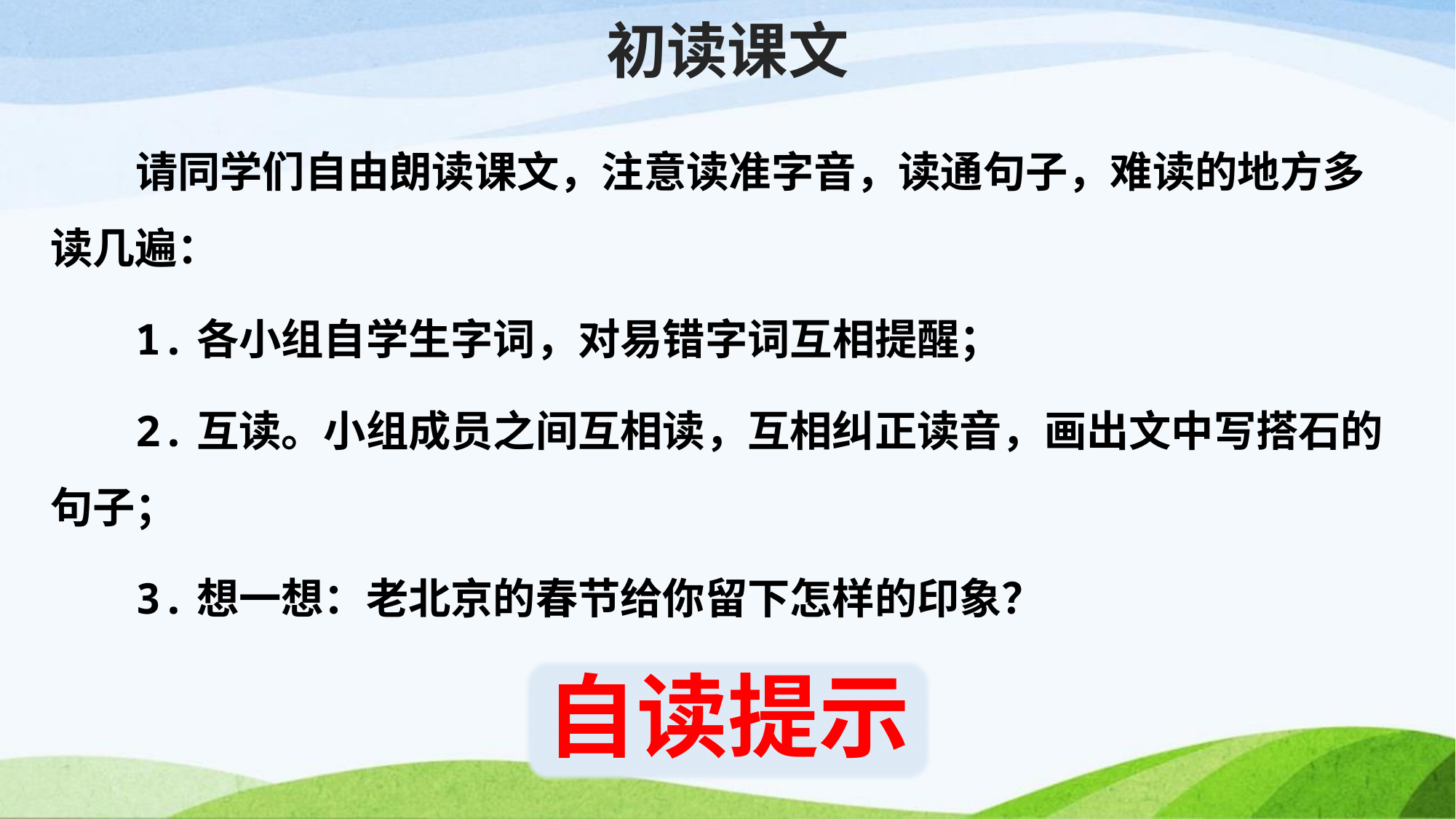

# 初读课文
请同学们自由朗读课文，注意读准字音，读通句子，难读的地方多读几遍：
1.各小组自学生字词，对易错字词互相提醒；
2.互读。小组成员之间互相读，互相纠正读音，画出文中写搭石的句子；
3.想一想：老北京的春节给你留下怎样的印象？
自读提示